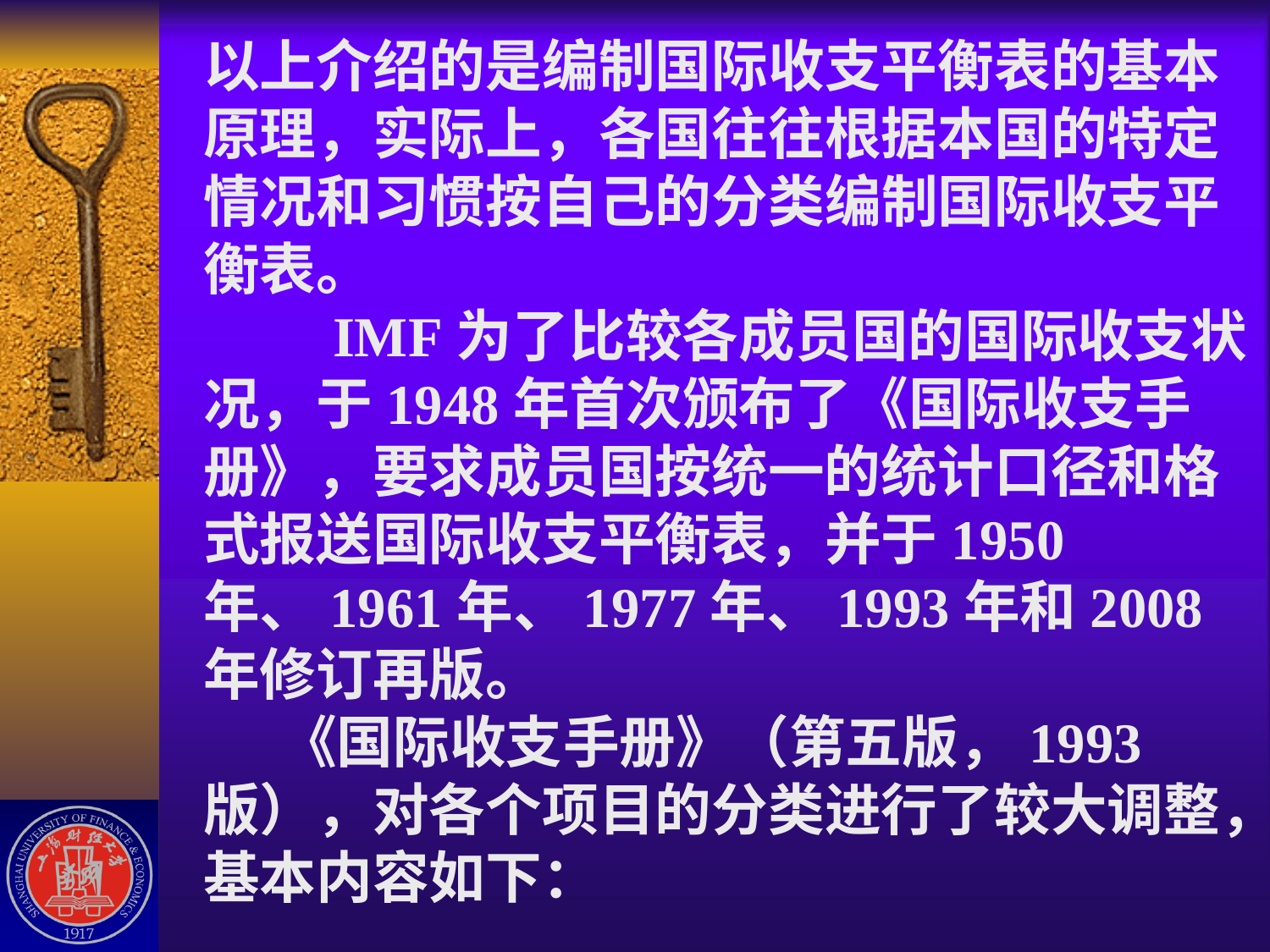

# 以上介绍的是编制国际收支平衡表的基本原理，实际上，各国往往根据本国的特定情况和习惯按自己的分类编制国际收支平衡表。 IMF为了比较各成员国的国际收支状况，于1948年首次颁布了《国际收支手册》，要求成员国按统一的统计口径和格式报送国际收支平衡表，并于1950年、1961年、1977年、1993年和2008年修订再版。 《国际收支手册》（第五版，1993版），对各个项目的分类进行了较大调整，基本内容如下：